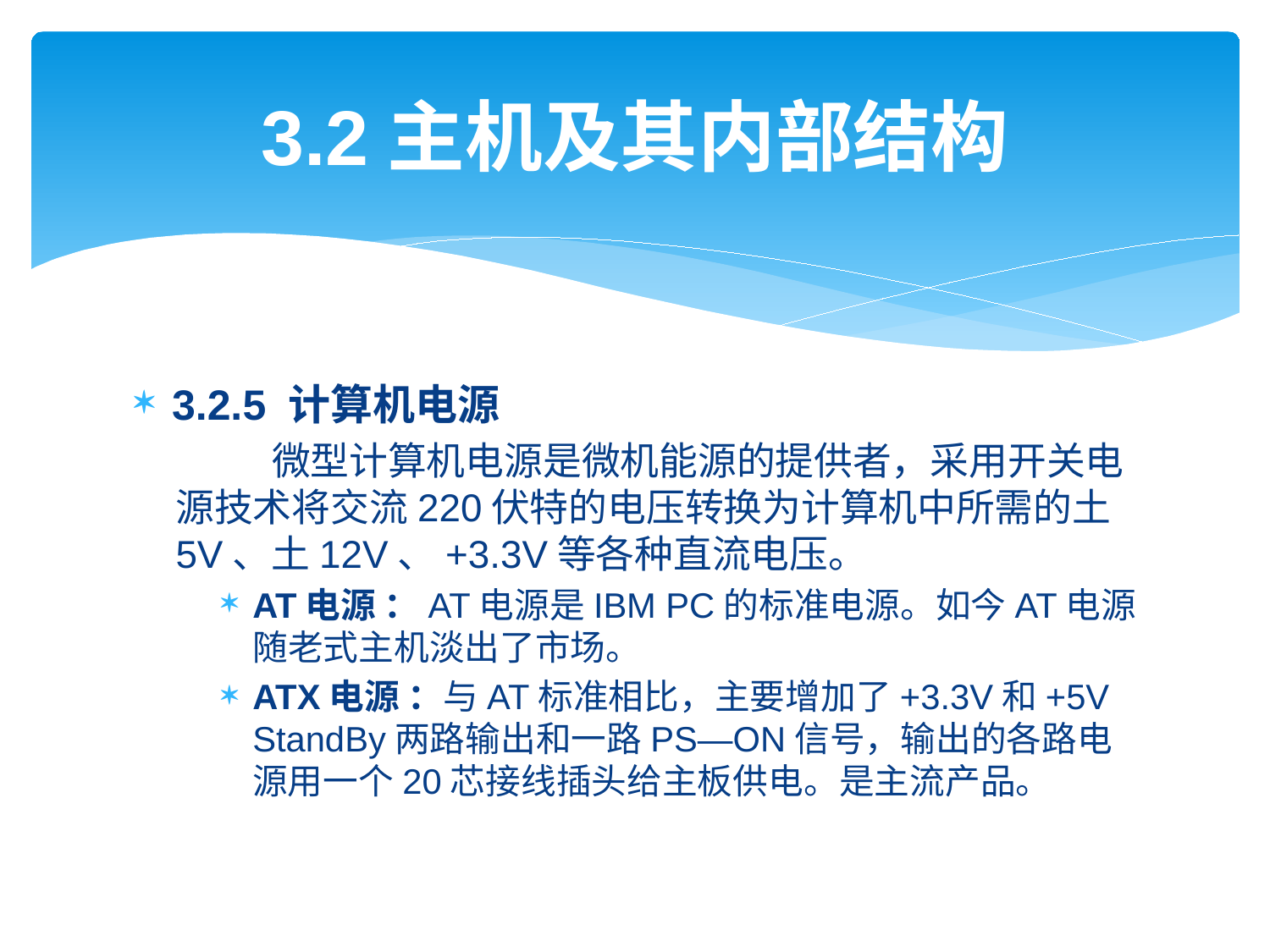

# 3.2主机及其内部结构
3.2.5 计算机电源
          微型计算机电源是微机能源的提供者，采用开关电源技术将交流220伏特的电压转换为计算机中所需的土5V、土12V、+3.3V等各种直流电压。
AT电源 ：AT电源是IBM PC的标准电源。如今AT电源随老式主机淡出了市场。
ATX电源 ：与AT标准相比，主要增加了+3.3V和+5V StandBy两路输出和一路PS—ON信号，输出的各路电源用一个20芯接线插头给主板供电。是主流产品。